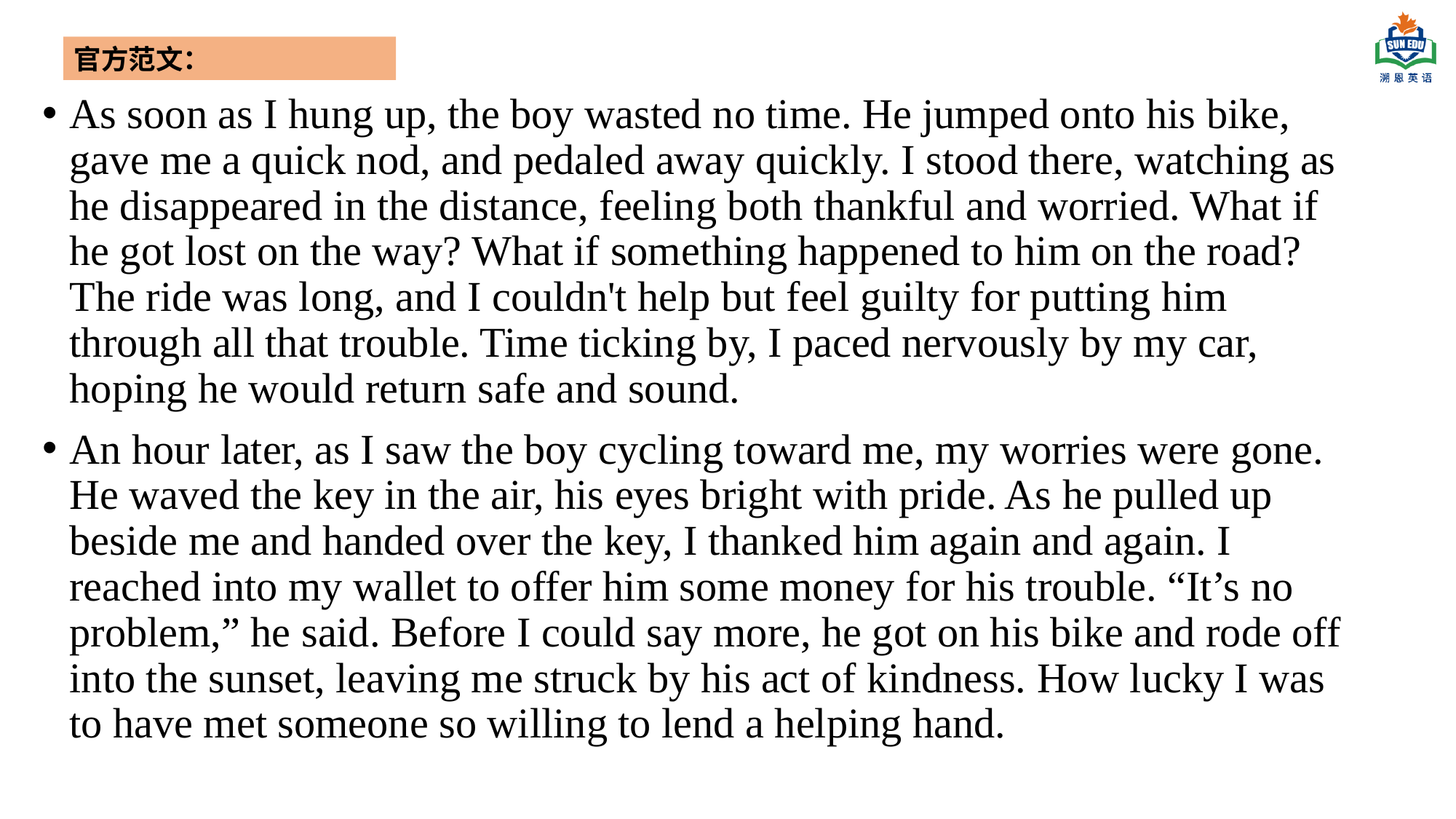

官方范文：
As soon as I hung up, the boy wasted no time. He jumped onto his bike, gave me a quick nod, and pedaled away quickly. I stood there, watching as he disappeared in the distance, feeling both thankful and worried. What if he got lost on the way? What if something happened to him on the road? The ride was long, and I couldn't help but feel guilty for putting him through all that trouble. Time ticking by, I paced nervously by my car, hoping he would return safe and sound.
An hour later, as I saw the boy cycling toward me, my worries were gone. He waved the key in the air, his eyes bright with pride. As he pulled up beside me and handed over the key, I thanked him again and again. I reached into my wallet to offer him some money for his trouble. “It’s no problem,” he said. Before I could say more, he got on his bike and rode off into the sunset, leaving me struck by his act of kindness. How lucky I was to have met someone so willing to lend a helping hand.